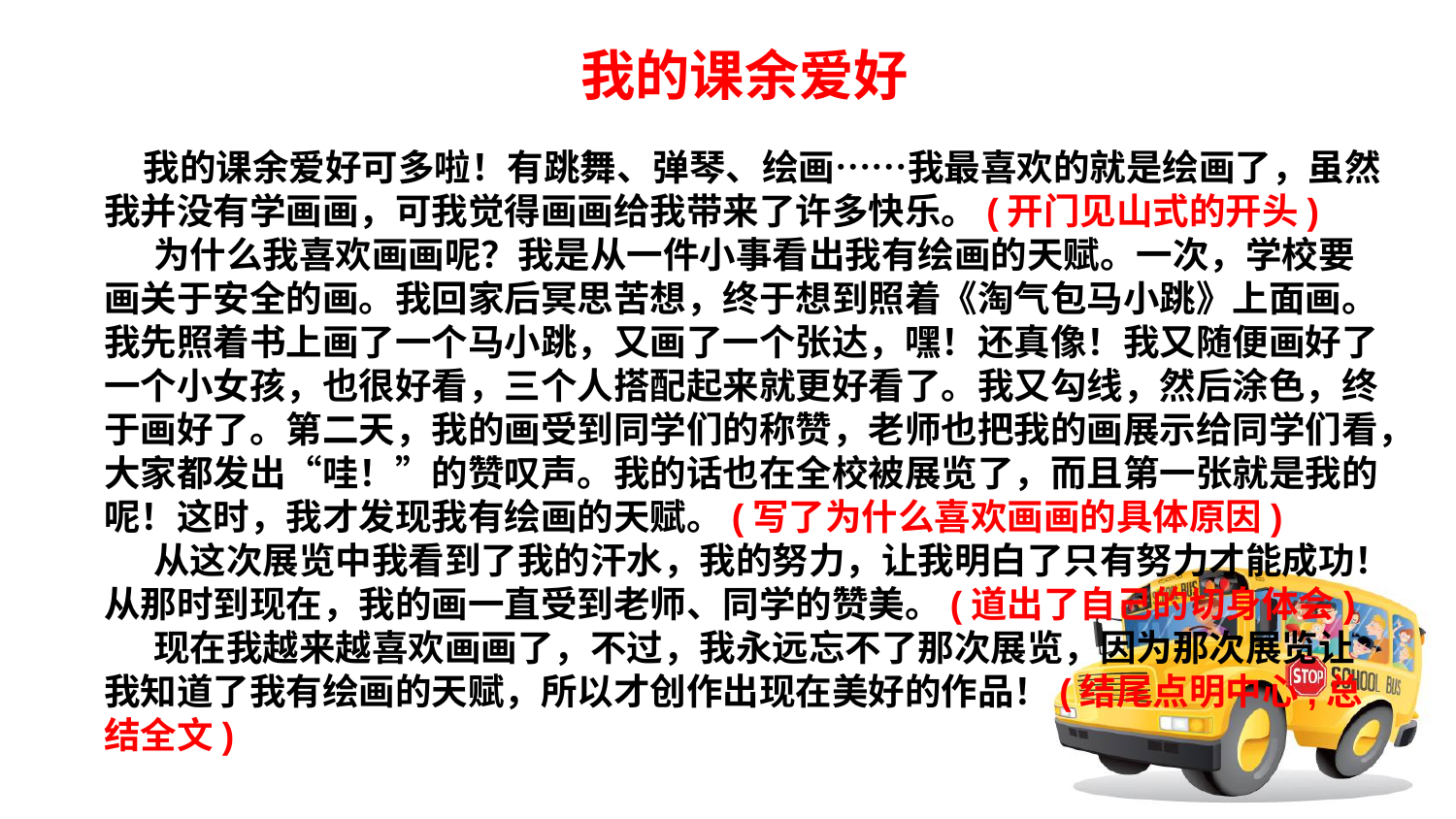

我的课余爱好

              我的课余爱好可多啦！有跳舞、弹琴、绘画……我最喜欢的就是绘画了，虽然我并没有学画画，可我觉得画画给我带来了许多快乐。(开门见山式的开头)
    为什么我喜欢画画呢？我是从一件小事看出我有绘画的天赋。一次，学校要画关于安全的画。我回家后冥思苦想，终于想到照着《淘气包马小跳》上面画。我先照着书上画了一个马小跳，又画了一个张达，嘿！还真像！我又随便画好了一个小女孩，也很好看，三个人搭配起来就更好看了。我又勾线，然后涂色，终于画好了。第二天，我的画受到同学们的称赞，老师也把我的画展示给同学们看，大家都发出“哇！”的赞叹声。我的话也在全校被展览了，而且第一张就是我的呢！这时，我才发现我有绘画的天赋。(写了为什么喜欢画画的具体原因)
    从这次展览中我看到了我的汗水，我的努力，让我明白了只有努力才能成功！从那时到现在，我的画一直受到老师、同学的赞美。(道出了自己的切身体会)
    现在我越来越喜欢画画了，不过，我永远忘不了那次展览，因为那次展览让我知道了我有绘画的天赋，所以才创作出现在美好的作品！(结尾点明中心,总结全文)